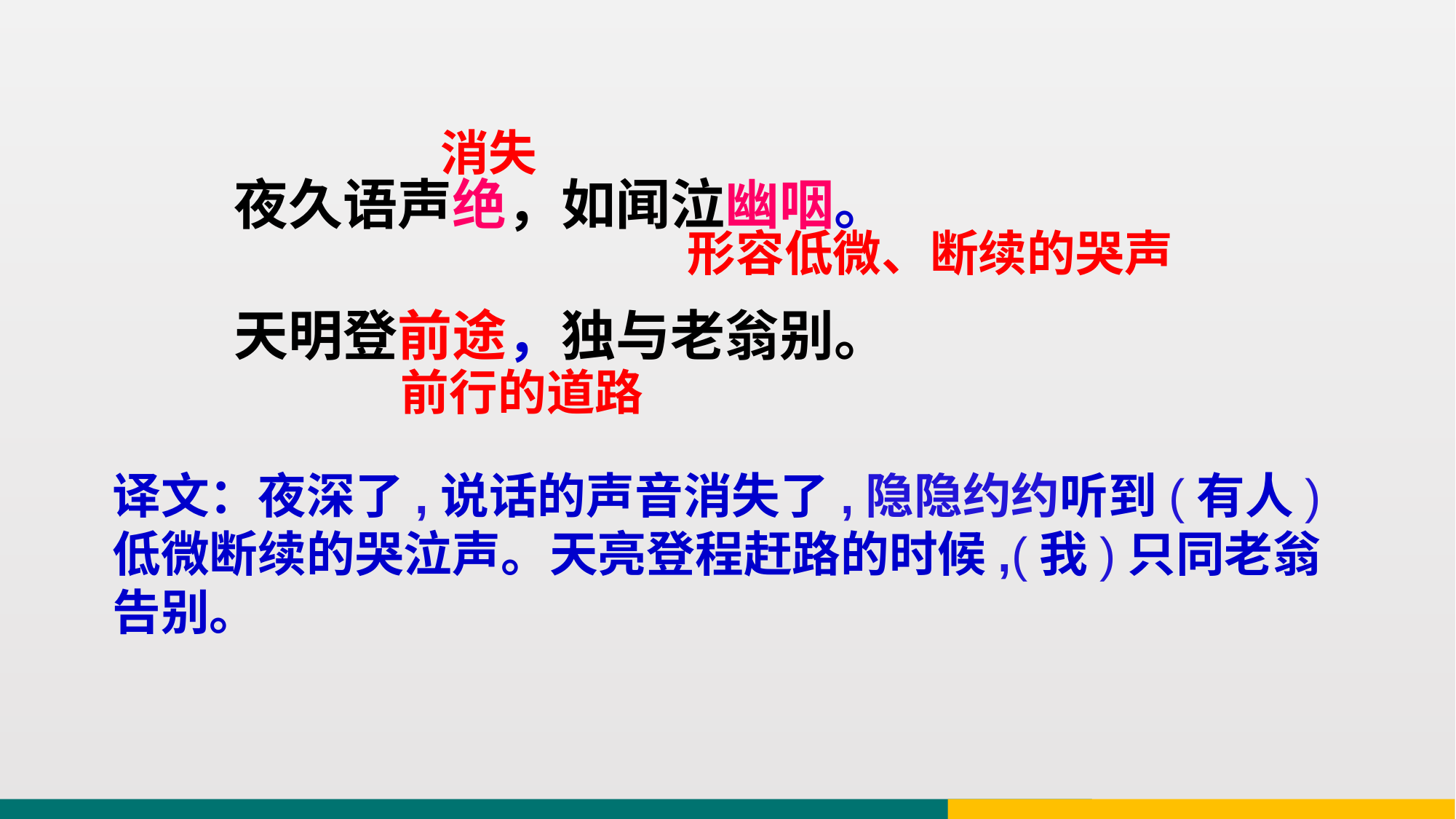

消失
夜久语声绝，如闻泣幽咽。

天明登前途，独与老翁别。
形容低微、断续的哭声
前行的道路
译文：夜深了,说话的声音消失了,隐隐约约听到(有人)低微断续的哭泣声。天亮登程赶路的时候,(我)只同老翁告别。